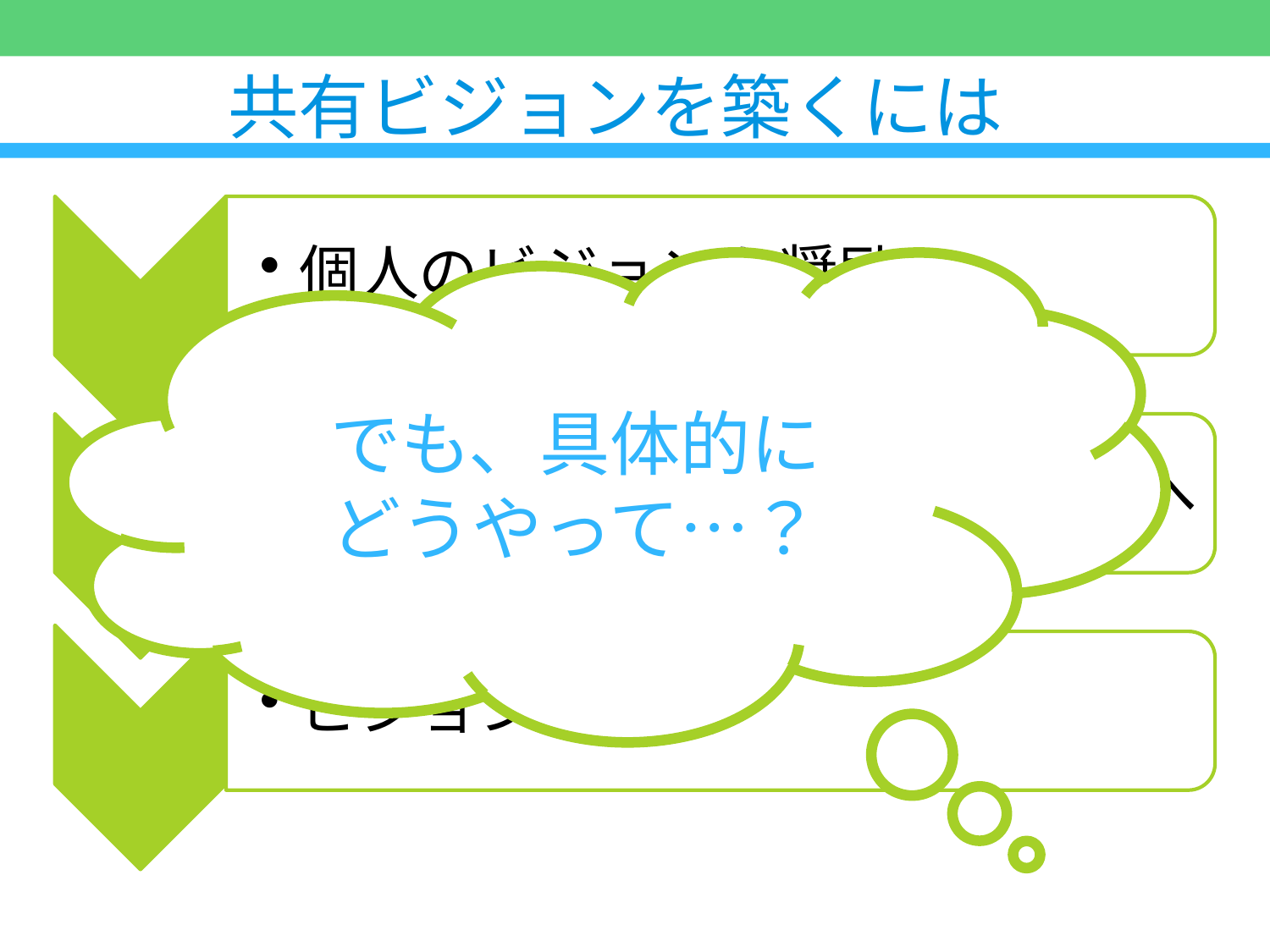

# 共有ビジョンを築くには

個人のビジョンを奨励

個人ビジョンから共有ビジョンへ

ビジョンを普及
でも、具体的に
どうやって…？